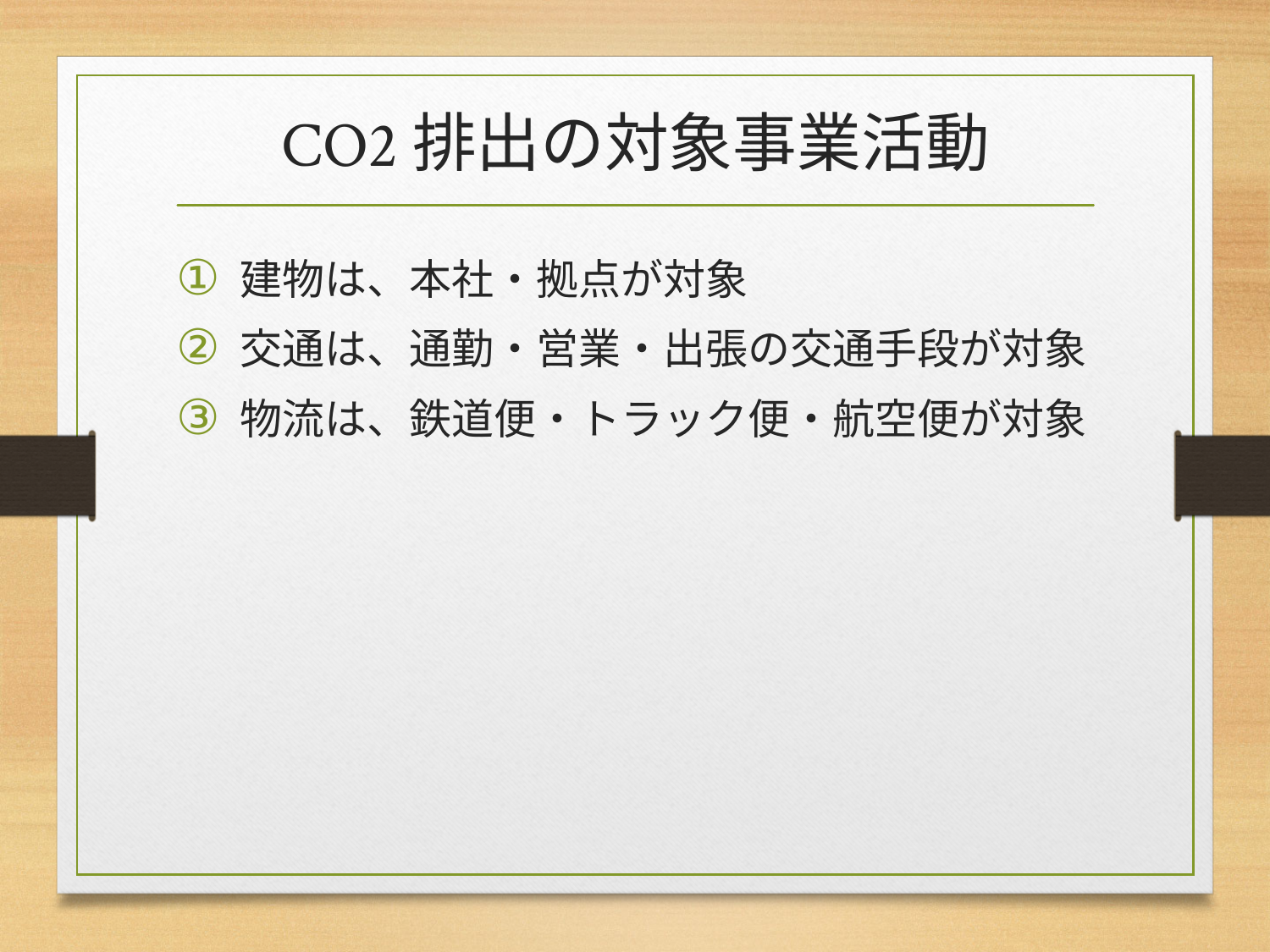

# CO2排出の対象事業活動
建物は、本社・拠点が対象
交通は、通勤・営業・出張の交通手段が対象
物流は、鉄道便・トラック便・航空便が対象